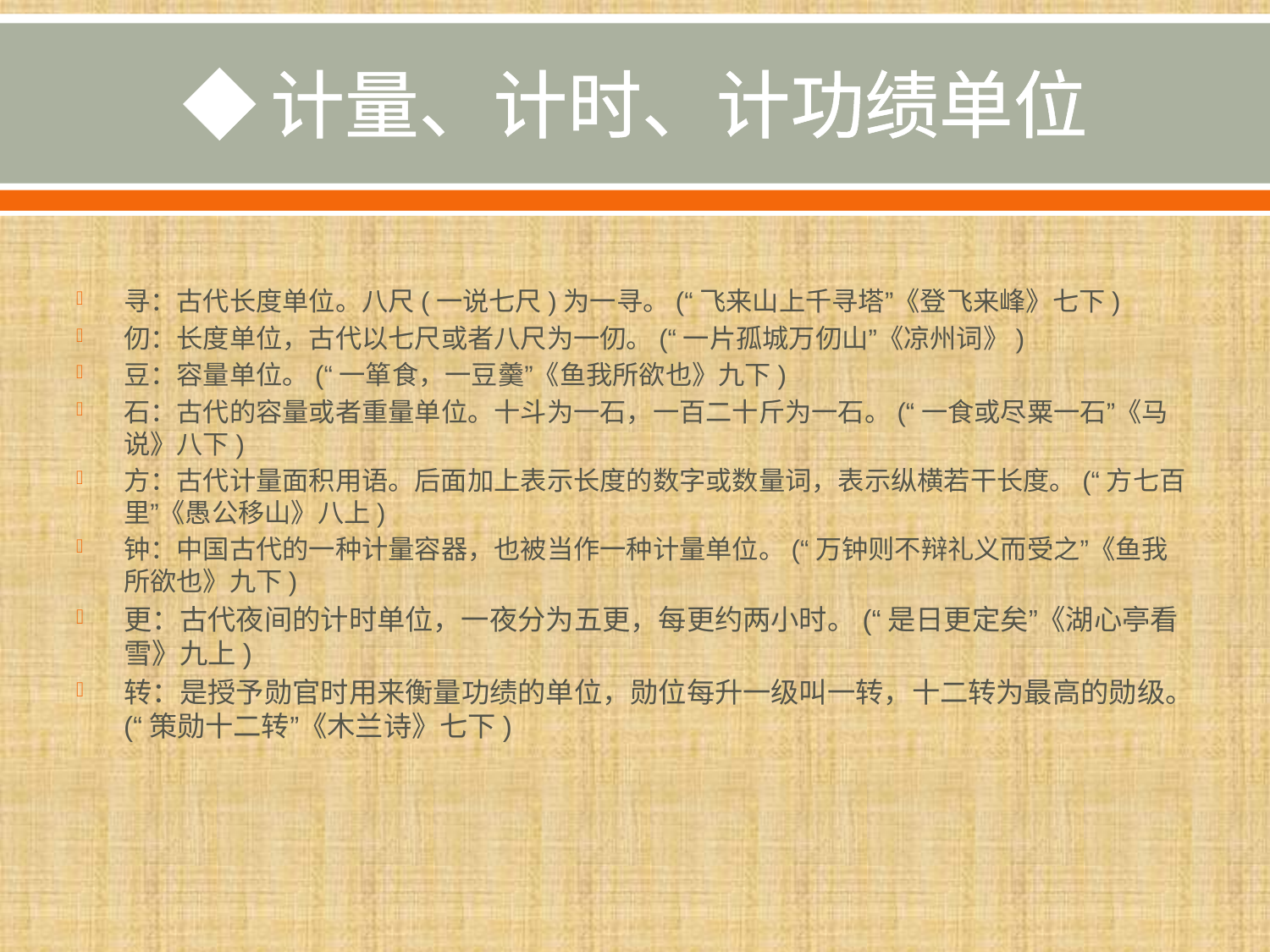

# ◆计量、计时、计功绩单位

寻：古代长度单位。八尺(一说七尺)为一寻。(“飞来山上千寻塔”《登飞来峰》七下)
仞：长度单位，古代以七尺或者八尺为一仞。(“一片孤城万仞山”《凉州词》)
豆：容量单位。(“一箪食，一豆羹”《鱼我所欲也》九下)
石：古代的容量或者重量单位。十斗为一石，一百二十斤为一石。(“一食或尽粟一石”《马说》八下)
方：古代计量面积用语。后面加上表示长度的数字或数量词，表示纵横若干长度。(“方七百里”《愚公移山》八上)
钟：中国古代的一种计量容器，也被当作一种计量单位。(“万钟则不辩礼义而受之”《鱼我所欲也》九下)
更：古代夜间的计时单位，一夜分为五更，每更约两小时。(“是日更定矣”《湖心亭看雪》九上)
转：是授予勋官时用来衡量功绩的单位，勋位每升一级叫一转，十二转为最高的勋级。(“策勋十二转”《木兰诗》七下)